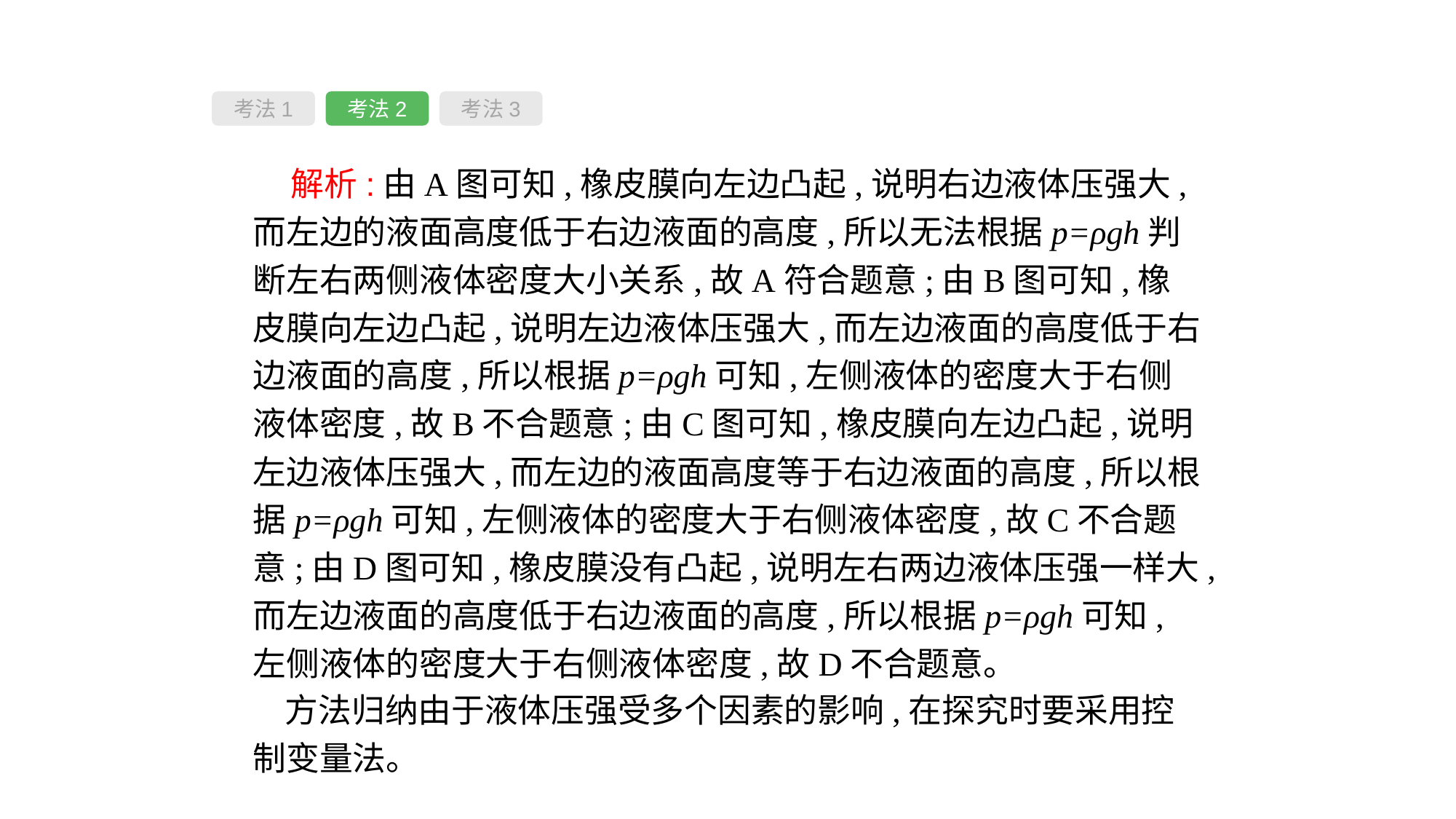

考法1
考法2
考法3
    解析:由A图可知,橡皮膜向左边凸起,说明右边液体压强大,而左边的液面高度低于右边液面的高度,所以无法根据p=ρgh判断左右两侧液体密度大小关系,故A符合题意;由B图可知,橡皮膜向左边凸起,说明左边液体压强大,而左边液面的高度低于右边液面的高度,所以根据p=ρgh可知,左侧液体的密度大于右侧液体密度,故B不合题意;由C图可知,橡皮膜向左边凸起,说明左边液体压强大,而左边的液面高度等于右边液面的高度,所以根据p=ρgh可知,左侧液体的密度大于右侧液体密度,故C不合题意;由D图可知,橡皮膜没有凸起,说明左右两边液体压强一样大,而左边液面的高度低于右边液面的高度,所以根据p=ρgh可知,左侧液体的密度大于右侧液体密度,故D不合题意。
方法归纳由于液体压强受多个因素的影响,在探究时要采用控制变量法。